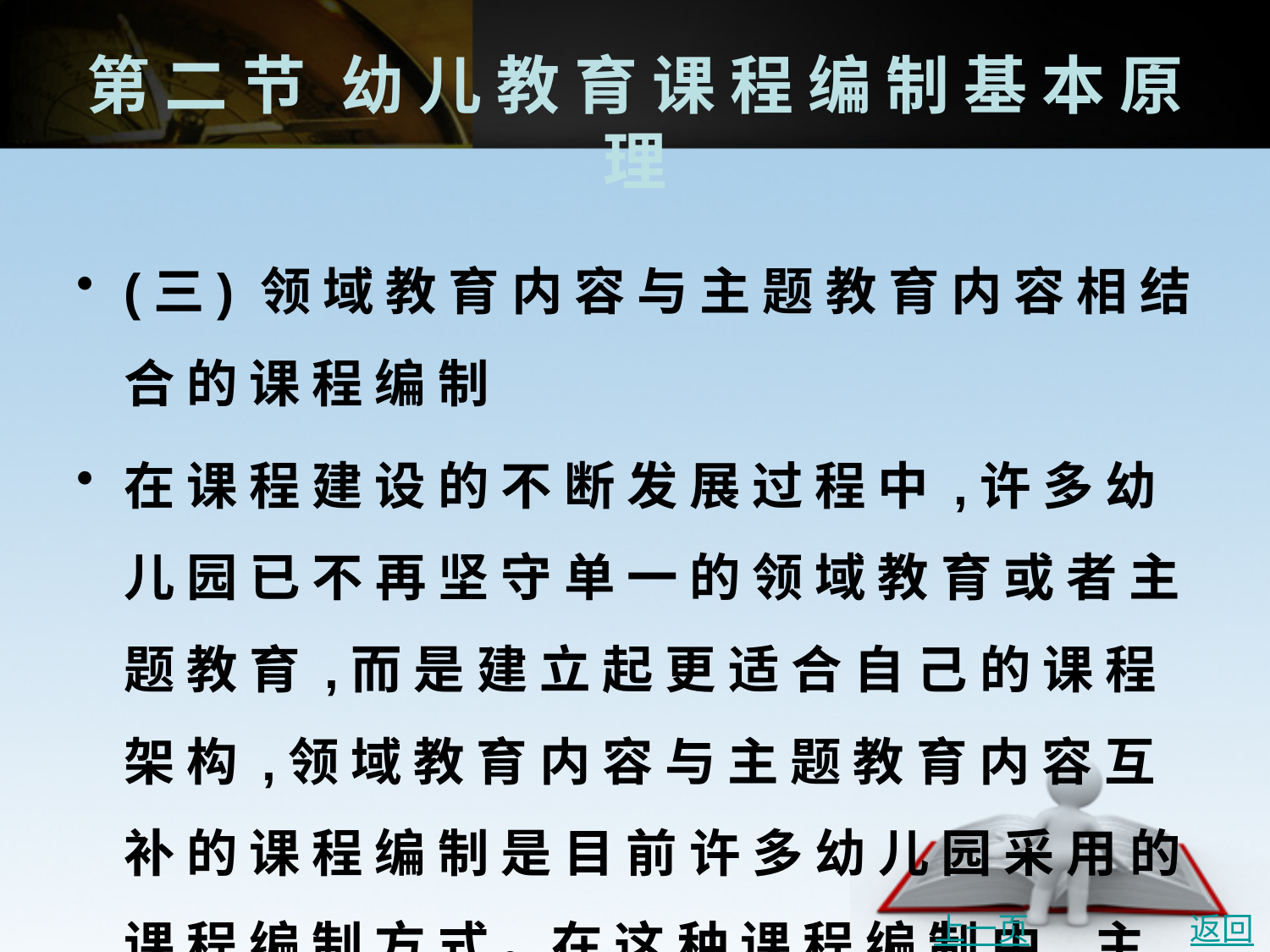

# 第 二 节	幼 儿 教 育 课 程 编 制 基 本 原 理
(三) 领 域 教 育 内 容 与 主 题 教 育 内 容 相 结 合 的 课 程 编 制
在 课 程 建 设 的 不 断 发 展 过 程 中 ,许 多 幼 儿 园 已 不 再 坚 守 单 一 的 领 域 教 育 或 者 主 题 教 育 ,而 是 建 立 起 更 适 合 自 己 的 课 程 架 构 ,领 域 教 育 内 容 与 主 题 教 育 内 容 互 补 的 课 程 编 制 是 目 前 许 多 幼 儿 园 采 用 的 课 程 编 制 方 式 。在 这 种 课 程 编 制 中 ,主 要 有 以 下 两 种 形 式 :
第 一 ,主 题 内 容 与 领 域 内 容 平 行 。
第 二 ,主 题 内 容 与 领 域 内 容 交 织 。

上一页
返回